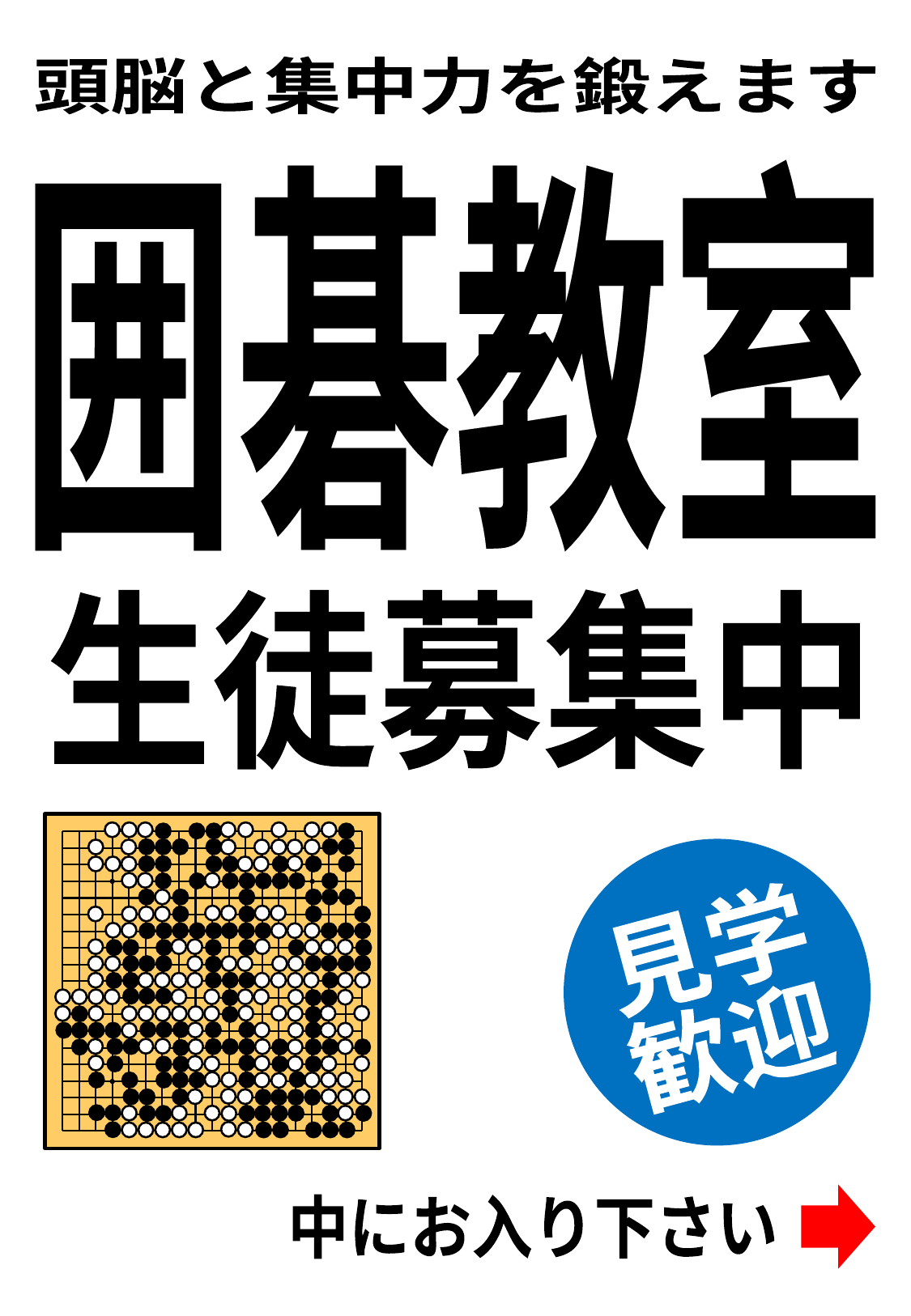

頭脳と集中力を鍛えます
囲碁教室
囲碁教室
囲碁教室
生徒募集中

見学
歓迎

中にお入り下さい